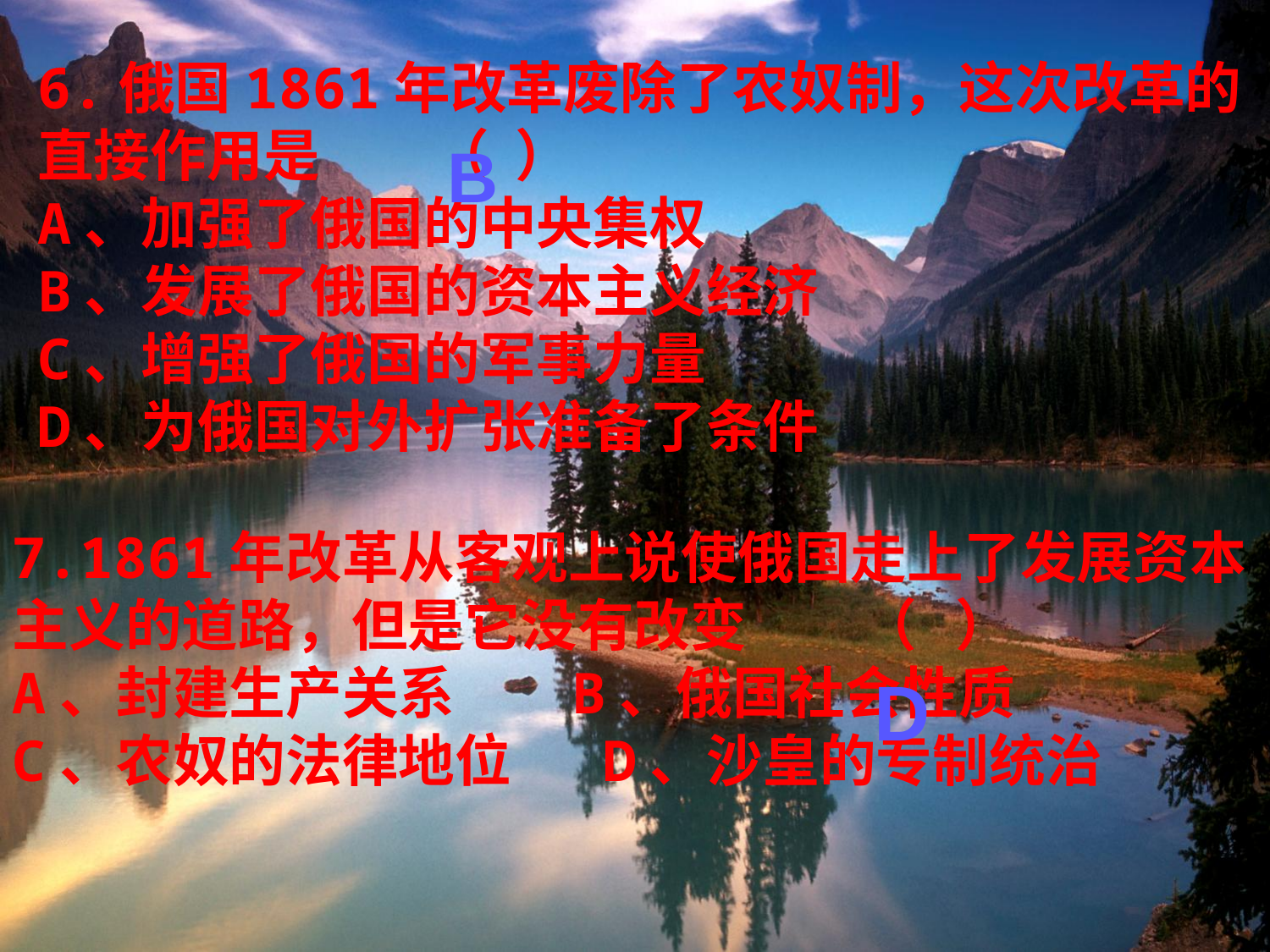

6.俄国1861年改革废除了农奴制，这次改革的直接作用是　　（  ）
A、加强了俄国的中央集权
B、发展了俄国的资本主义经济
C、增强了俄国的军事力量
D、为俄国对外扩张准备了条件
B

7.1861年改革从客观上说使俄国走上了发展资本主义的道路，但是它没有改变　　（   ）
A、封建生产关系        B、俄国社会性质
C、农奴的法律地位      D、沙皇的专制统治
D